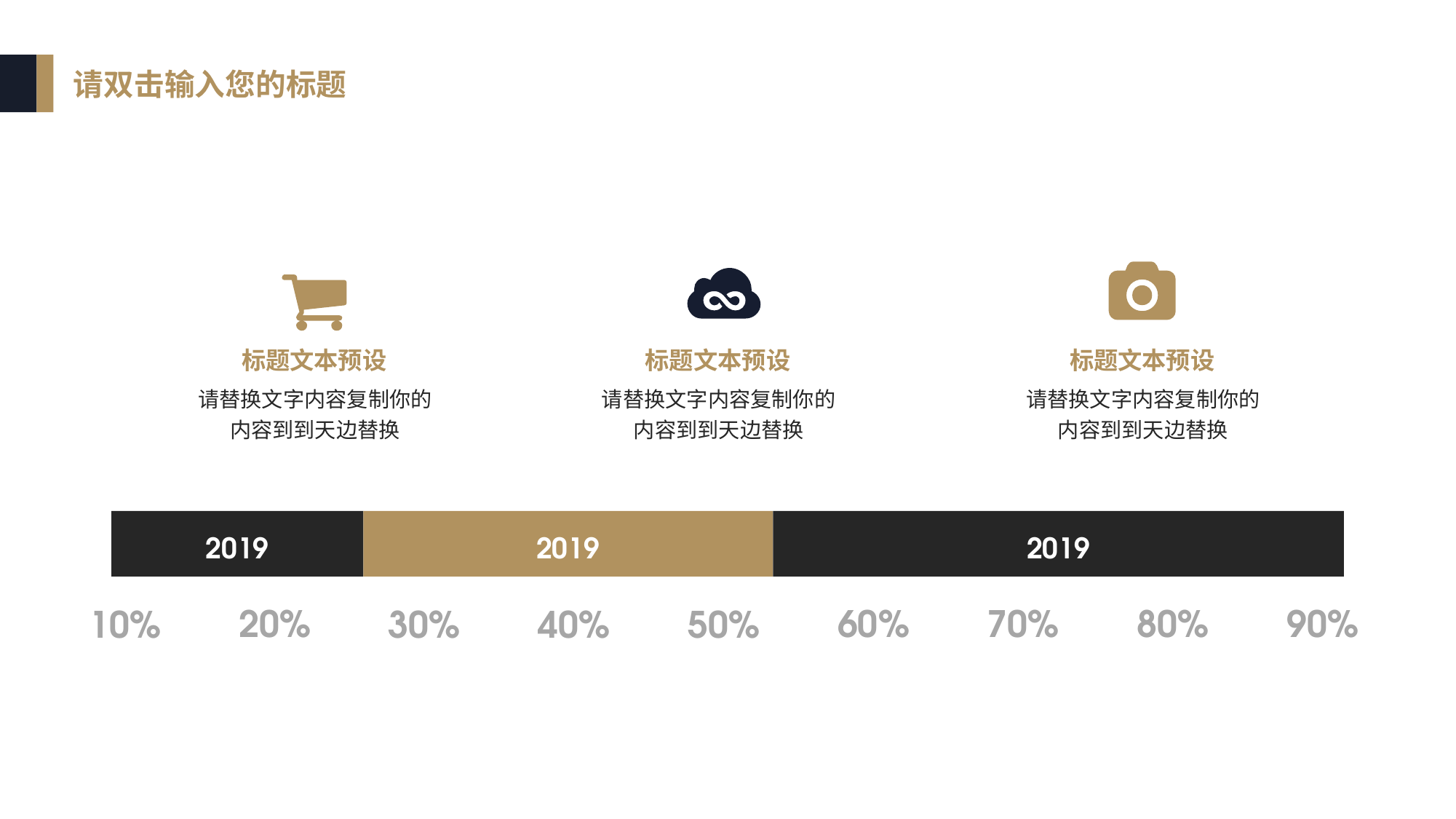

请双击输入您的标题

标题文本预设
标题文本预设
标题文本预设
请替换文字内容复制你的内容到到天边替换
请替换文字内容复制你的内容到到天边替换
请替换文字内容复制你的内容到到天边替换
2019
2019
2019
20%
60%
70%
80%
90%
40%
10%
30%
50%